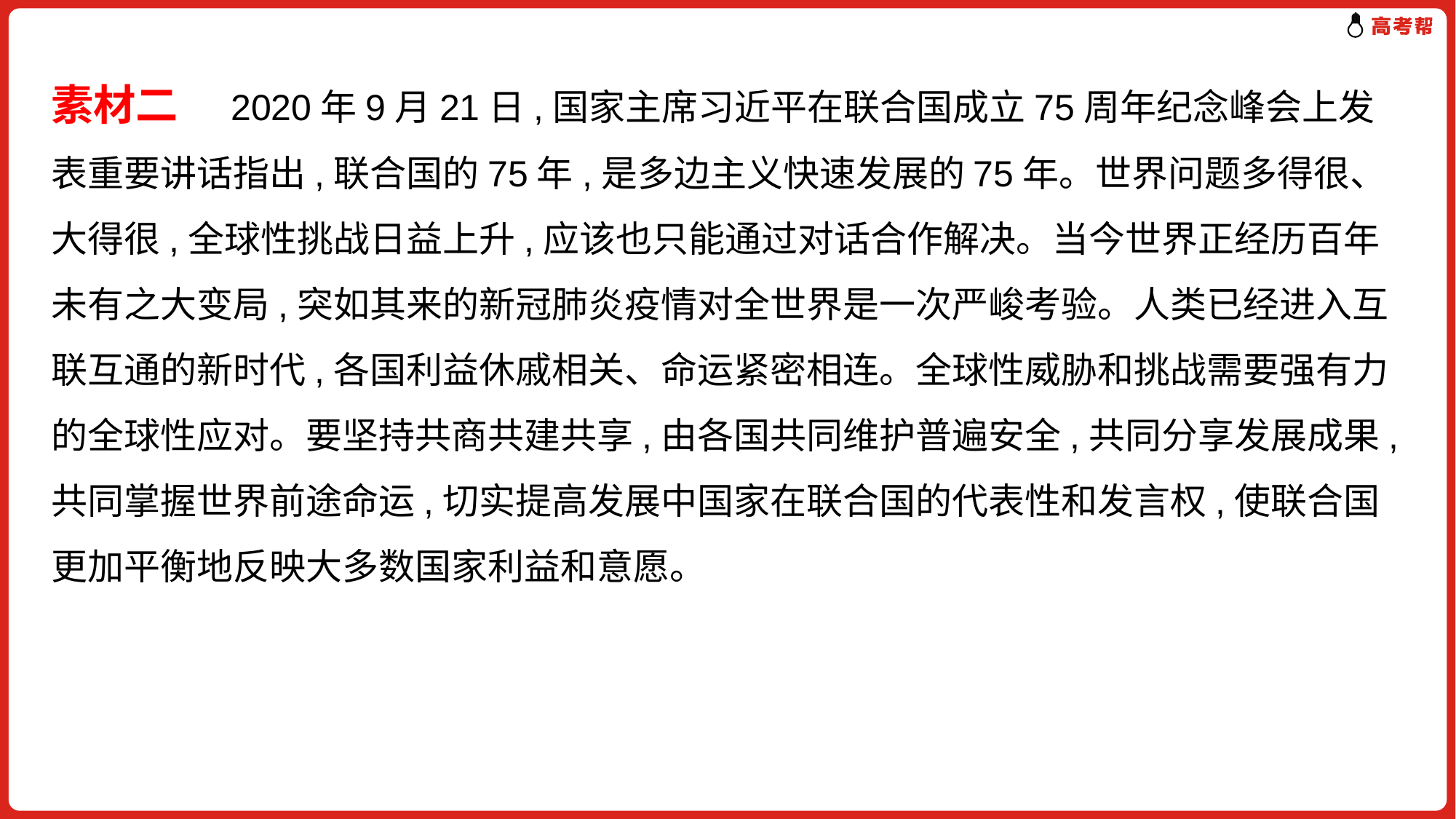

# 素材二　2020年9月21日,国家主席习近平在联合国成立75周年纪念峰会上发表重要讲话指出,联合国的75年,是多边主义快速发展的75年。世界问题多得很、大得很,全球性挑战日益上升,应该也只能通过对话合作解决。当今世界正经历百年未有之大变局,突如其来的新冠肺炎疫情对全世界是一次严峻考验。人类已经进入互联互通的新时代,各国利益休戚相关、命运紧密相连。全球性威胁和挑战需要强有力的全球性应对。要坚持共商共建共享,由各国共同维护普遍安全,共同分享发展成果,共同掌握世界前途命运,切实提高发展中国家在联合国的代表性和发言权,使联合国更加平衡地反映大多数国家利益和意愿。